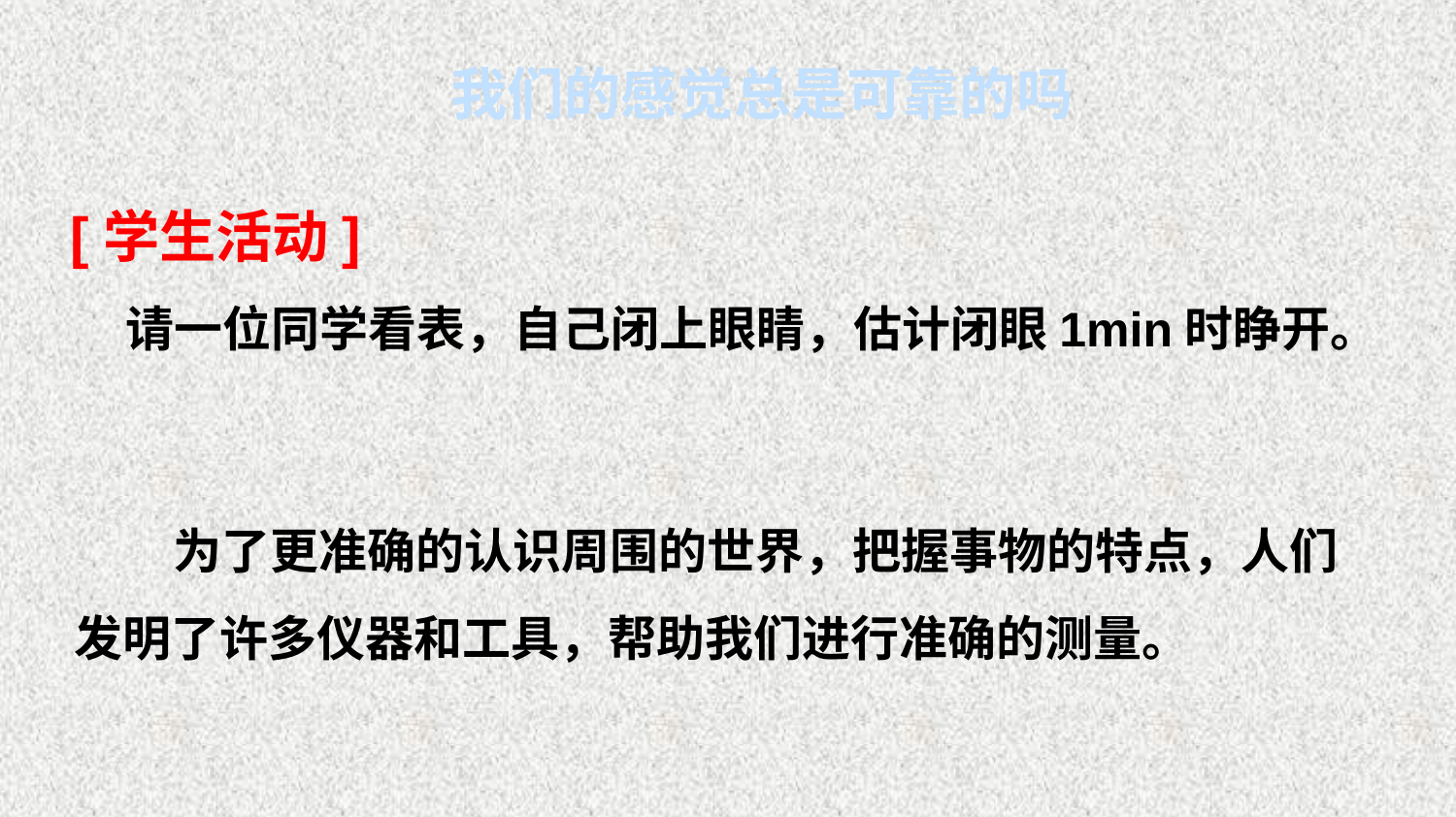

我们的感觉总是可靠的吗
[学生活动]
    请一位同学看表，自己闭上眼睛，估计闭眼1min时睁开。
        为了更准确的认识周围的世界，把握事物的特点，人们发明了许多仪器和工具，帮助我们进行准确的测量。